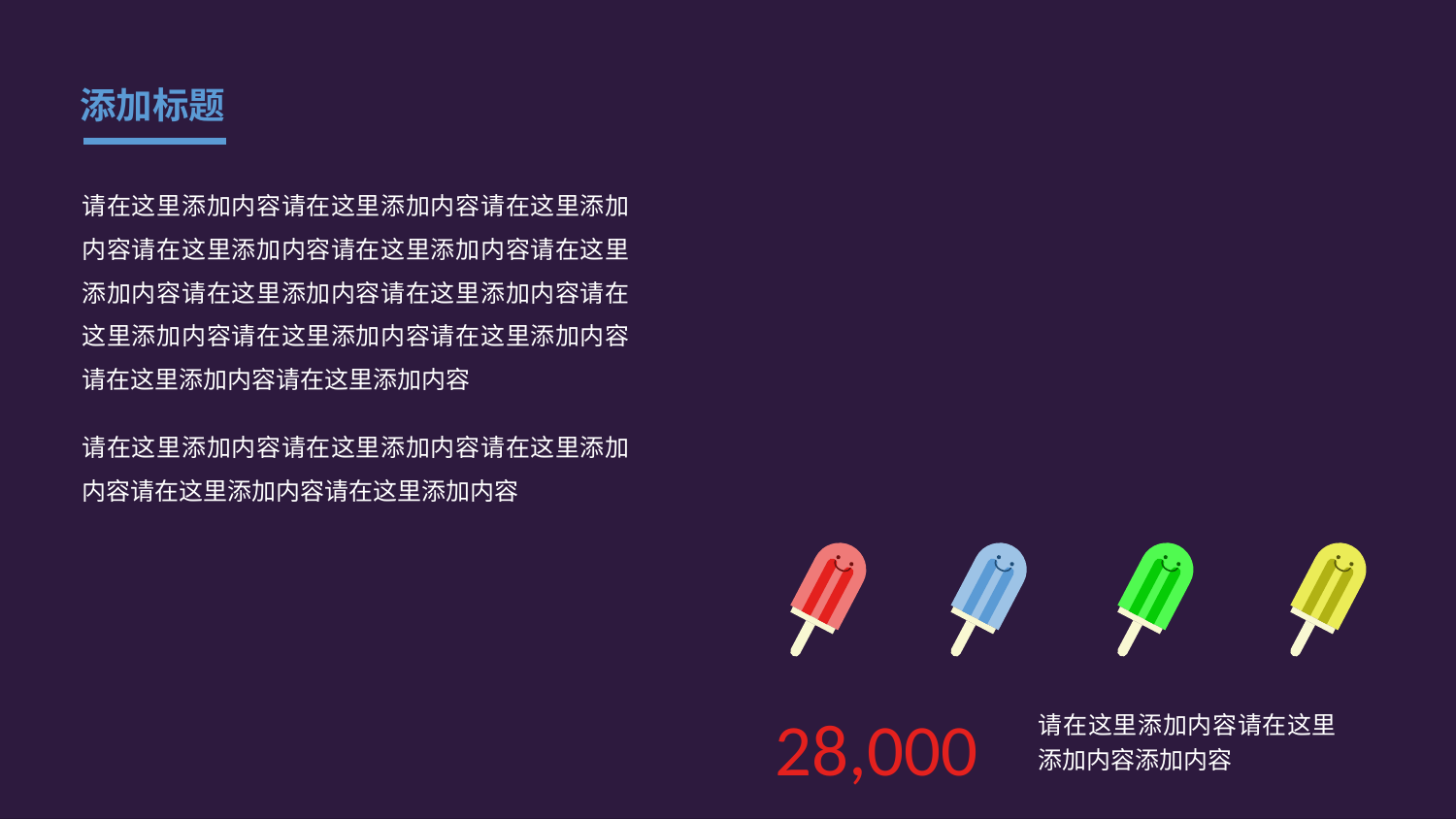

添加标题
请在这里添加内容请在这里添加内容请在这里添加内容请在这里添加内容请在这里添加内容请在这里添加内容请在这里添加内容请在这里添加内容请在这里添加内容请在这里添加内容请在这里添加内容请在这里添加内容请在这里添加内容
请在这里添加内容请在这里添加内容请在这里添加内容请在这里添加内容请在这里添加内容

28,000
请在这里添加内容请在这里添加内容添加内容